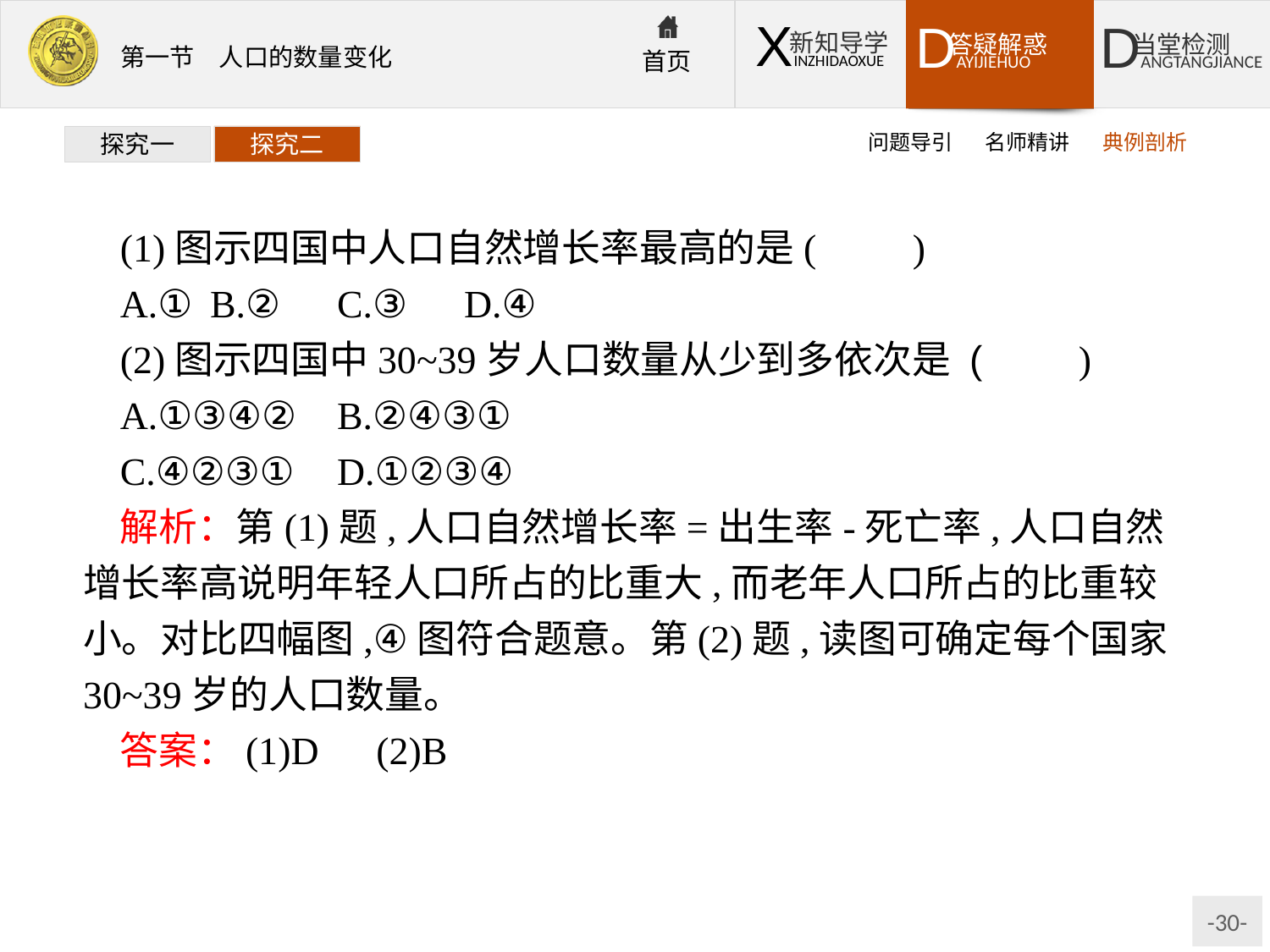

问题导引
名师精讲
典例剖析
探究一
探究二
(1)图示四国中人口自然增长率最高的是(　　)
A.①	B.②	C.③	D.④
(2)图示四国中30~39岁人口数量从少到多依次是 (　　)
A.①③④②	B.②④③①
C.④②③①	D.①②③④
解析：第(1)题,人口自然增长率=出生率-死亡率,人口自然增长率高说明年轻人口所占的比重大,而老年人口所占的比重较小。对比四幅图,④图符合题意。第(2)题,读图可确定每个国家30~39岁的人口数量。
答案：(1)D　(2)B